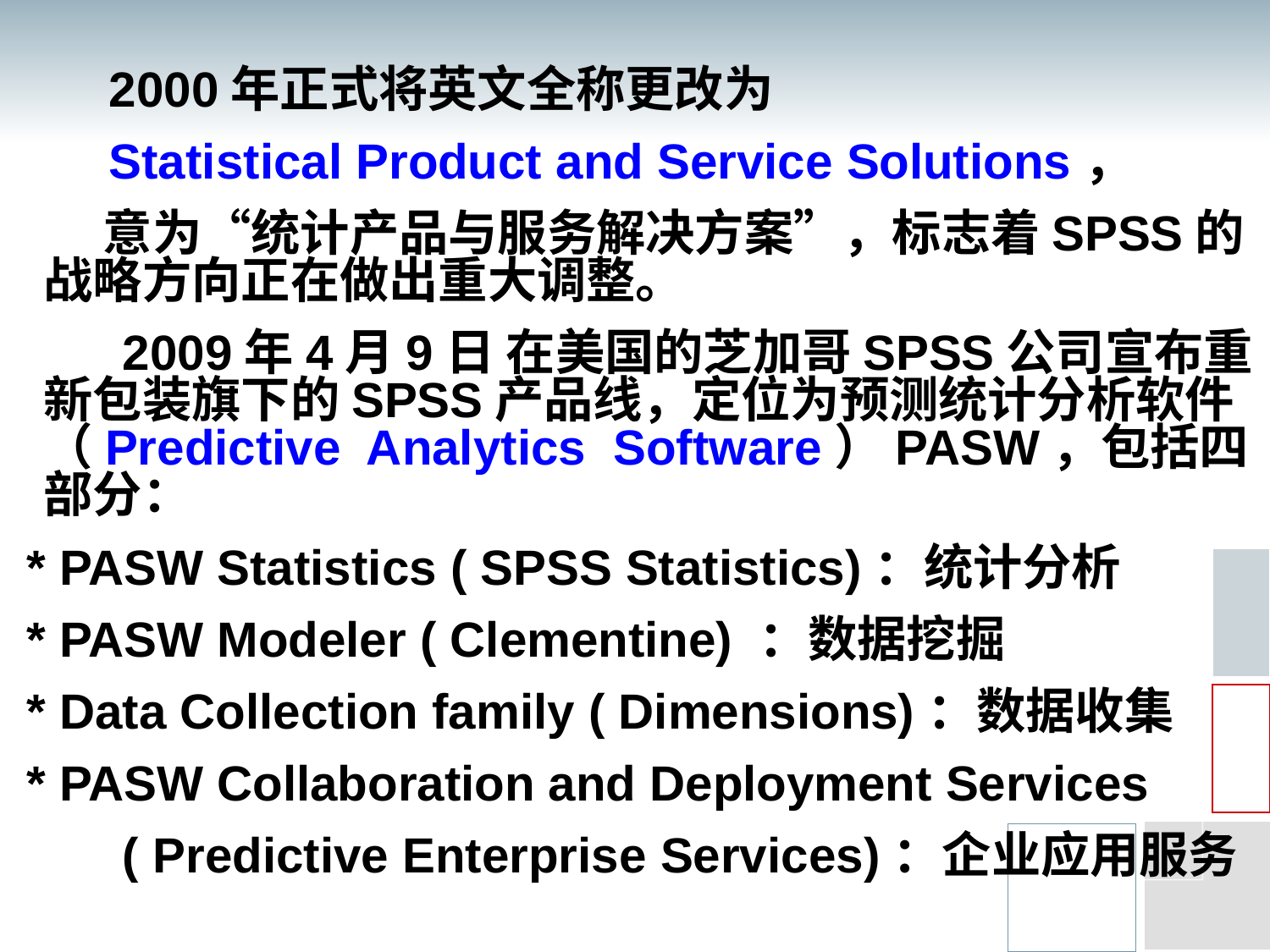

2000年正式将英文全称更改为
       Statistical Product and Service Solutions，
       意为“统计产品与服务解决方案”，标志着SPSS的战略方向正在做出重大调整。
        2009年4月9日 在美国的芝加哥SPSS公司宣布重新包装旗下的SPSS产品线，定位为预测统计分析软件（Predictive  Analytics  Software）PASW，包括四部分：
 * PASW Statistics ( SPSS Statistics)：统计分析
 * PASW Modeler ( Clementine) ：数据挖掘
 * Data Collection family ( Dimensions)：数据收集
 * PASW Collaboration and Deployment Services
        ( Predictive Enterprise Services)：企业应用服务